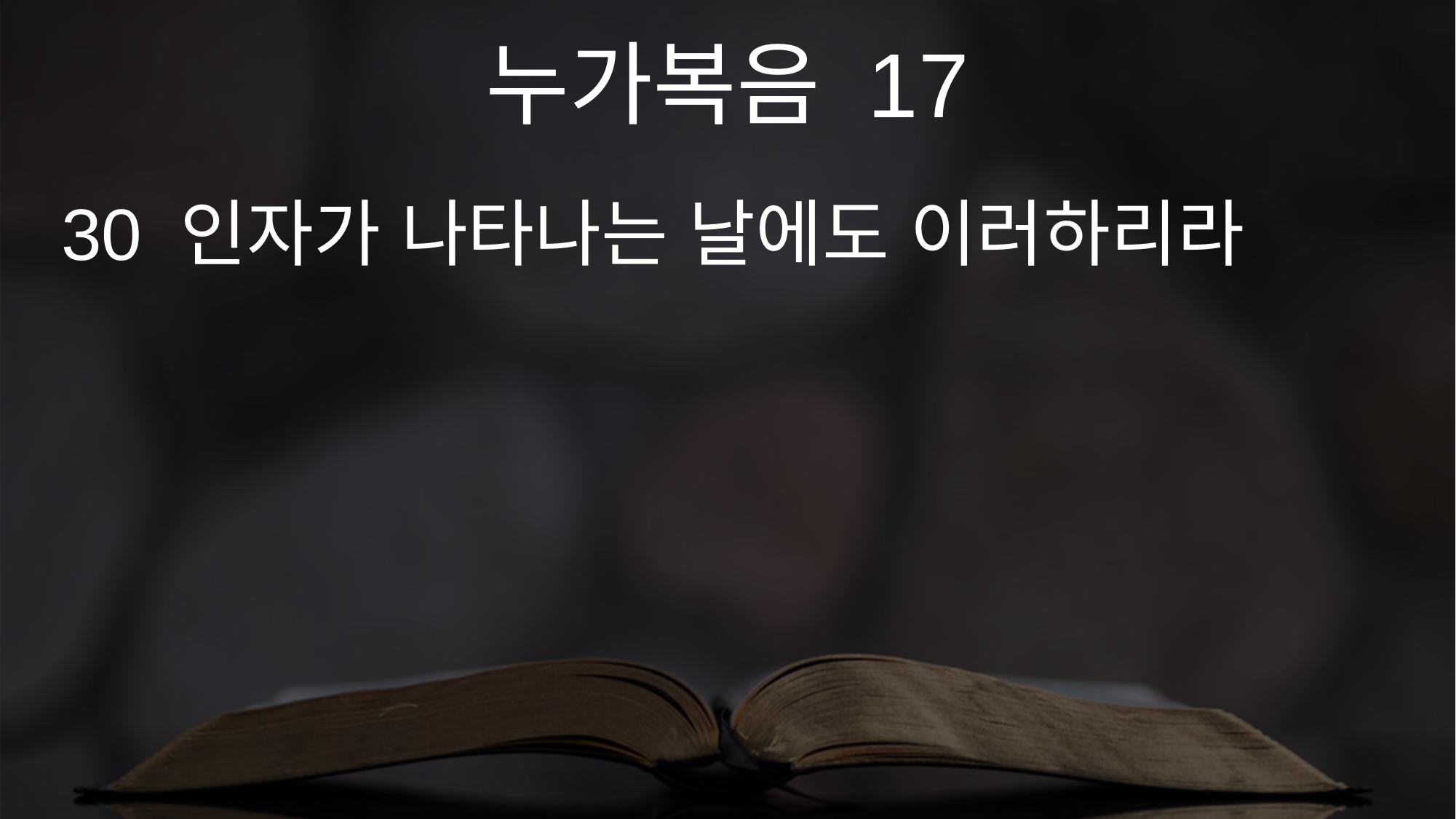

누가복음 17
30 인자가 나타나는 날에도 이러하리라